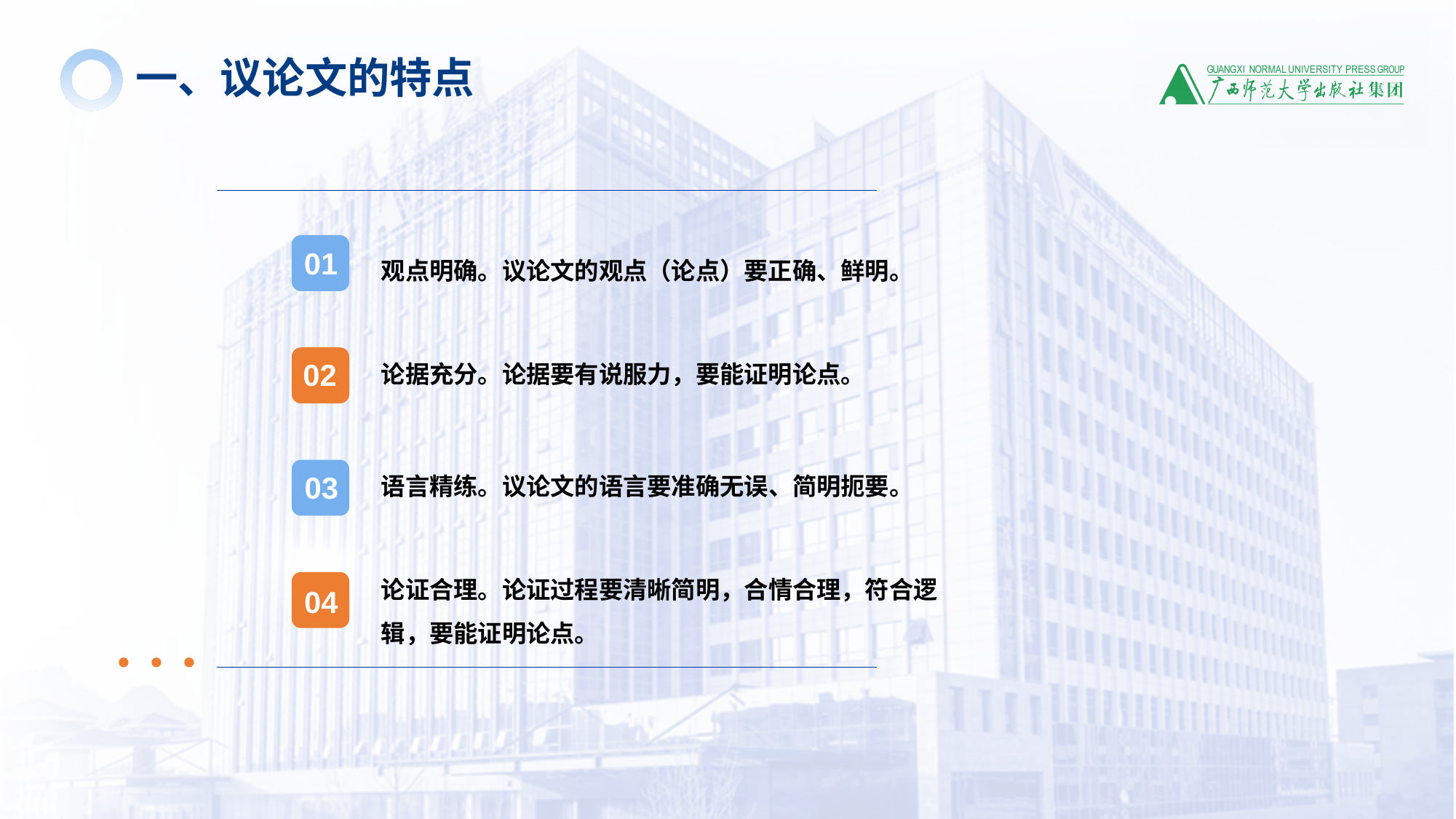

一、议论文的特点

观点明确。议论文的观点（论点）要正确、鲜明。
01
论据充分。论据要有说服力，要能证明论点。

02
03
语言精练。议论文的语言要准确无误、简明扼要。

论证合理。论证过程要清晰简明，合情合理，符合逻辑，要能证明论点。

04